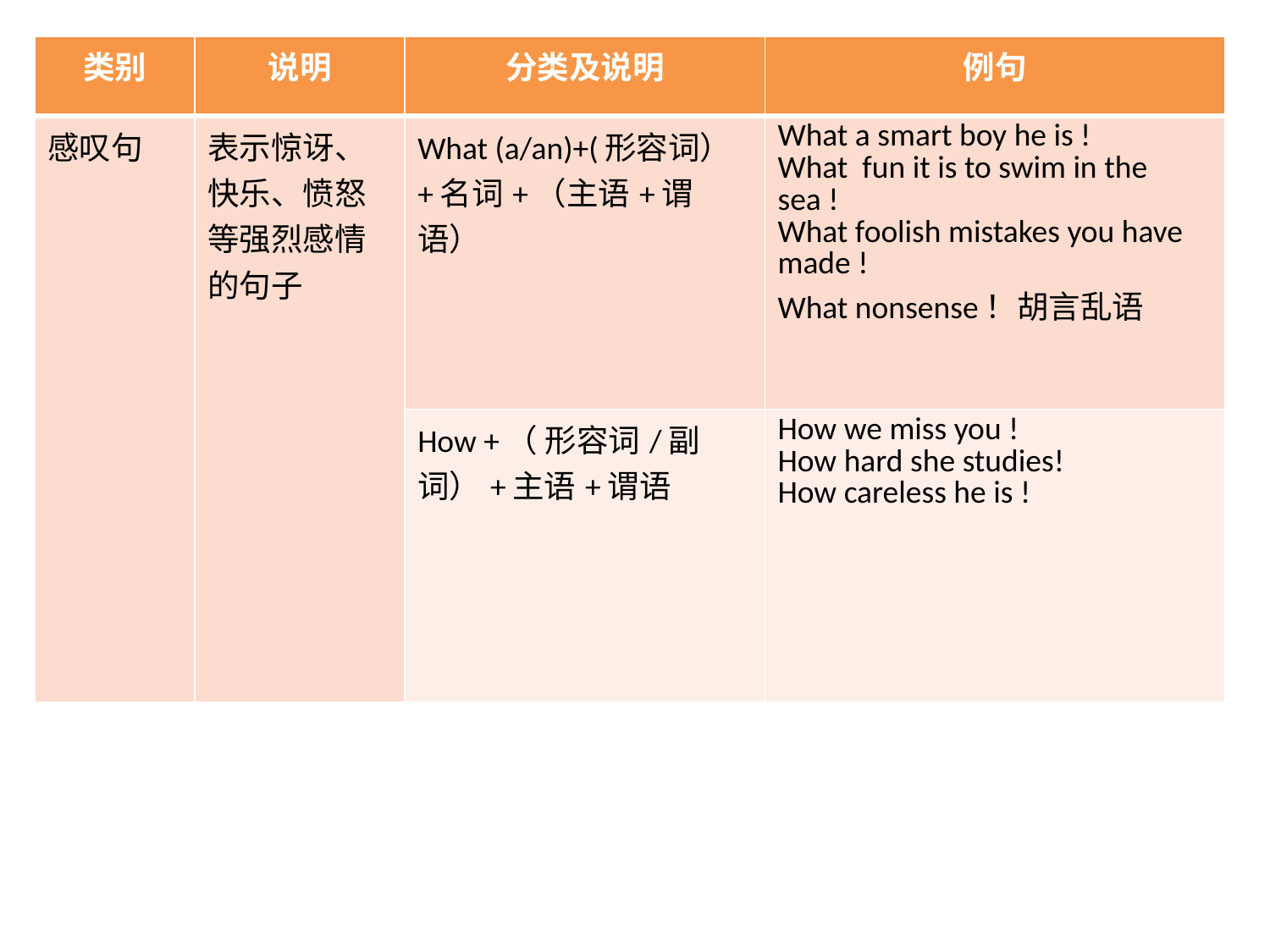

| 类别 | 说明 | 分类及说明 | 例句 |
| --- | --- | --- | --- |
| 感叹句 | 表示惊讶、快乐、愤怒等强烈感情的句子 | What (a/an)+(形容词）+名词+（主语+谓语） | What a smart boy he is ! What fun it is to swim in the sea ! What foolish mistakes you have made ! What nonsense！胡言乱语 |
|  |  | How +（ 形容词/副词）+主语+谓语 | How we miss you ! How hard she studies! How careless he is ! |